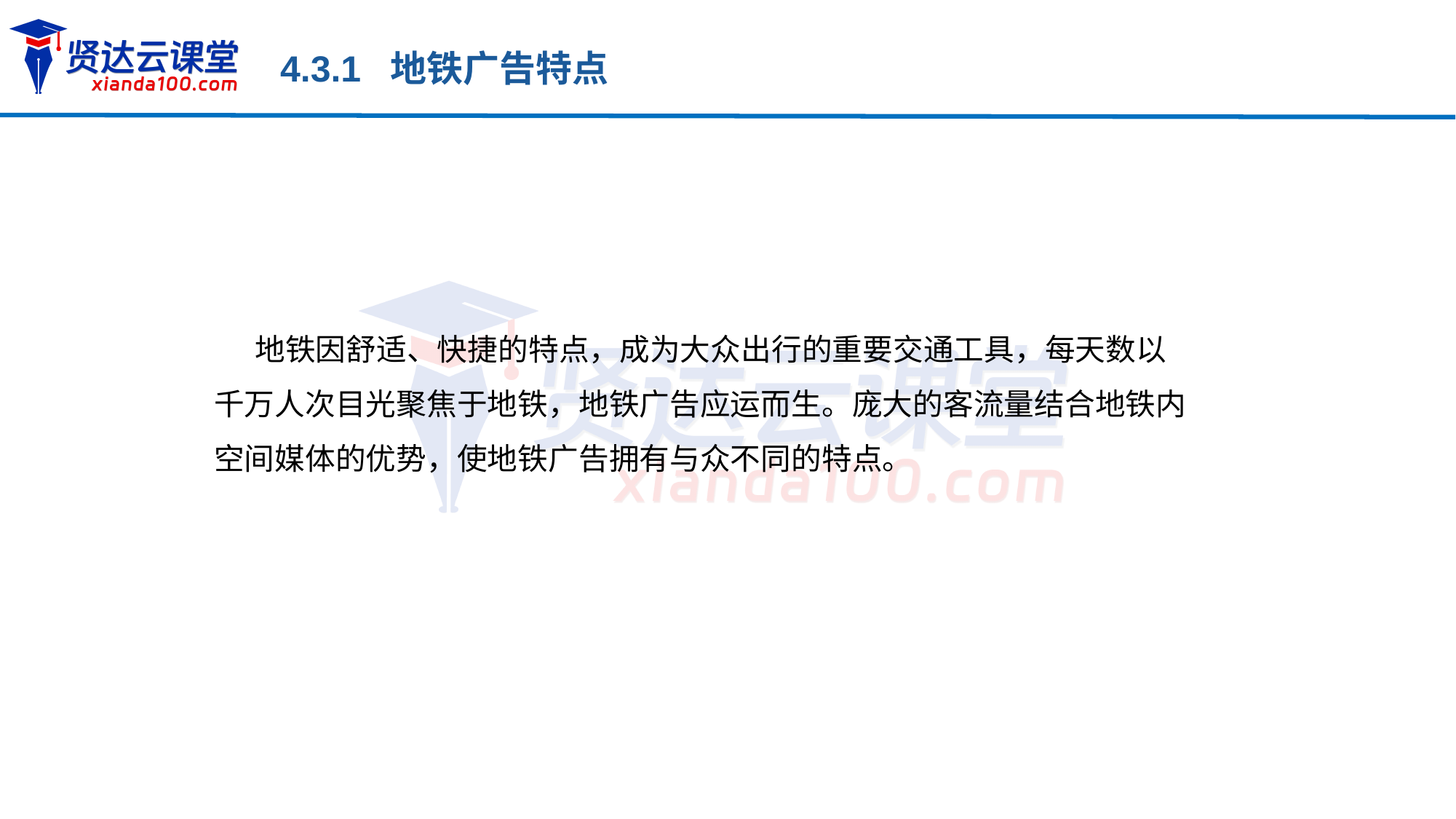

4.3.1  地铁广告特点
     地铁因舒适、快捷的特点，成为大众出行的重要交通工具，每天数以千万人次目光聚焦于地铁，地铁广告应运而生。庞大的客流量结合地铁内空间媒体的优势，使地铁广告拥有与众不同的特点。